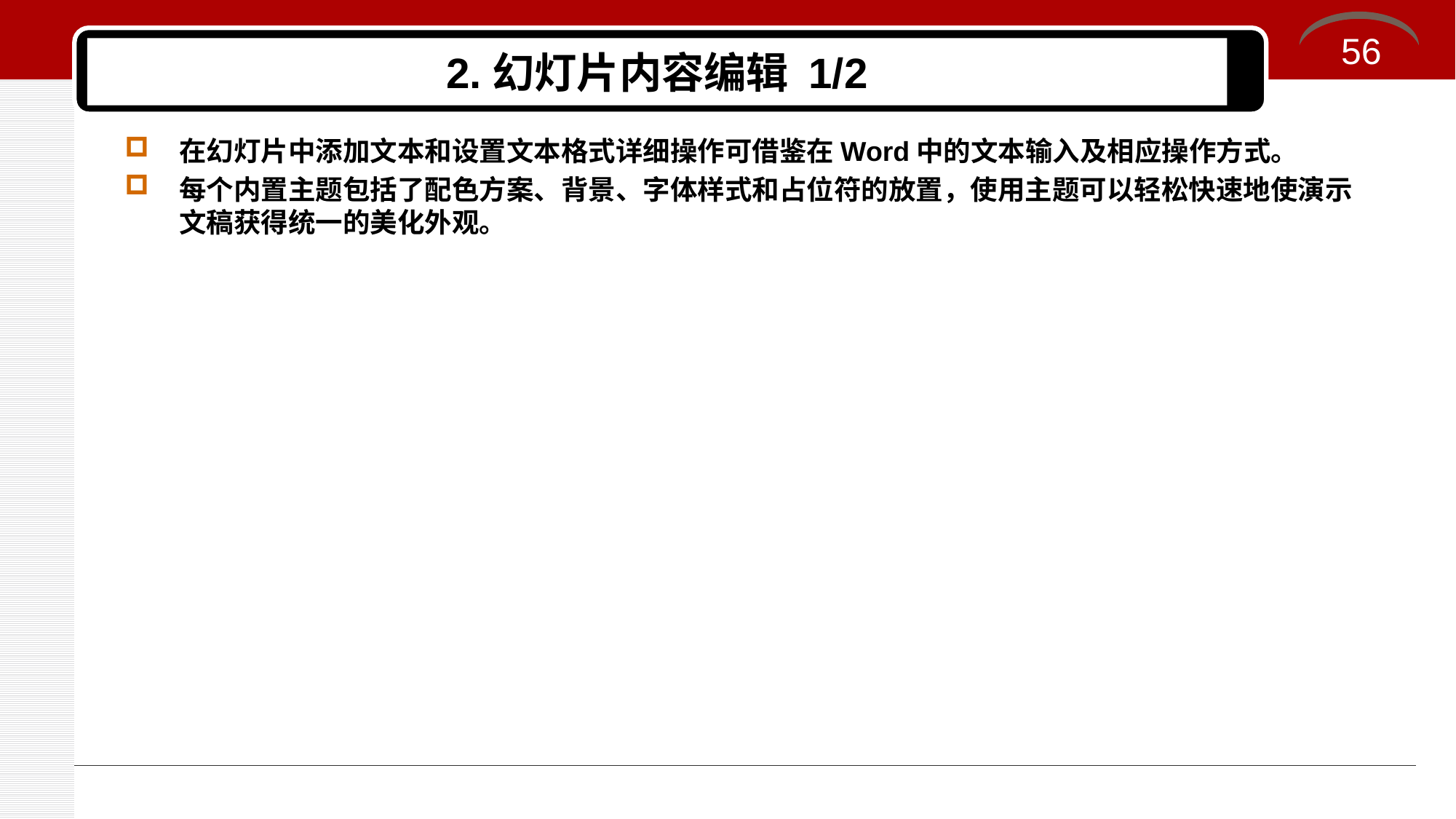

56
# 2.幻灯片内容编辑 1/2
在幻灯片中添加文本和设置文本格式详细操作可借鉴在Word中的文本输入及相应操作方式。
每个内置主题包括了配色方案、背景、字体样式和占位符的放置，使用主题可以轻松快速地使演示文稿获得统一的美化外观。